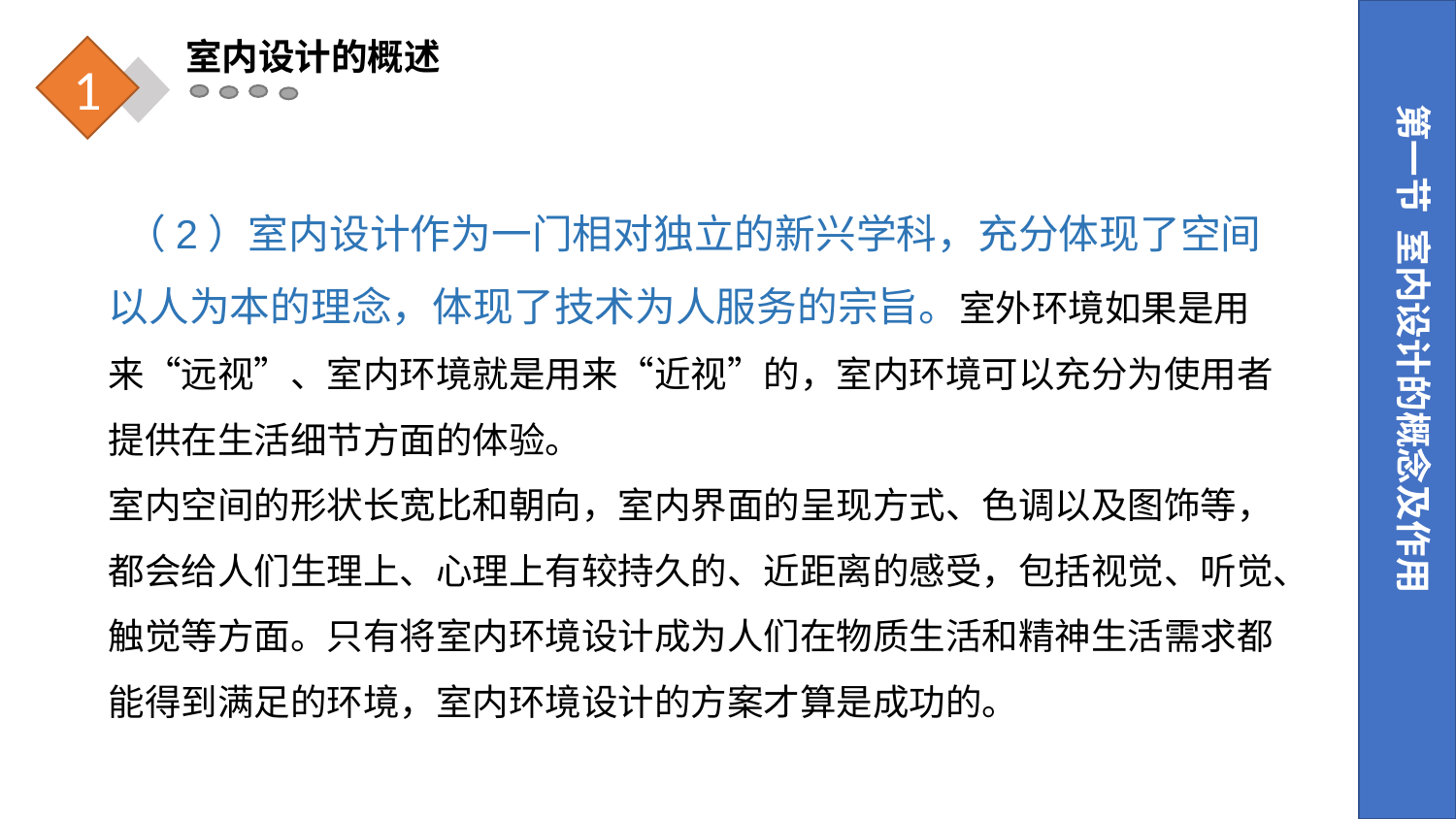

室内设计的概述
1

第一节  室内设计的概念及作用
 （2）室内设计作为一门相对独立的新兴学科，充分体现了空间以人为本的理念，体现了技术为人服务的宗旨。室外环境如果是用来“远视”、室内环境就是用来“近视”的，室内环境可以充分为使用者提供在生活细节方面的体验。
室内空间的形状长宽比和朝向，室内界面的呈现方式、色调以及图饰等，都会给人们生理上、心理上有较持久的、近距离的感受，包括视觉、听觉、触觉等方面。只有将室内环境设计成为人们在物质生活和精神生活需求都能得到满足的环境，室内环境设计的方案才算是成功的。